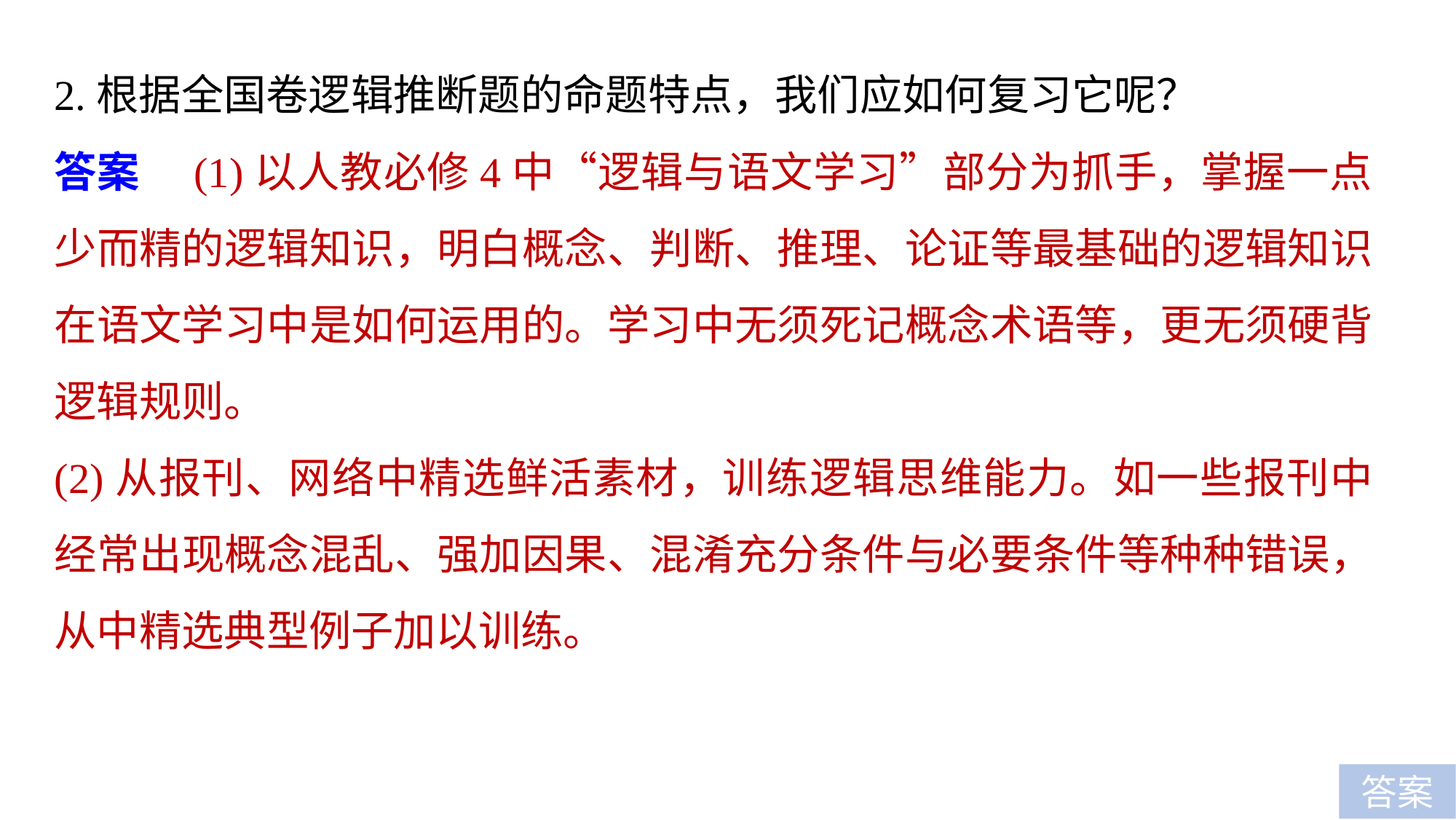

2.根据全国卷逻辑推断题的命题特点，我们应如何复习它呢？
答案　(1)以人教必修4中“逻辑与语文学习”部分为抓手，掌握一点少而精的逻辑知识，明白概念、判断、推理、论证等最基础的逻辑知识在语文学习中是如何运用的。学习中无须死记概念术语等，更无须硬背逻辑规则。
(2)从报刊、网络中精选鲜活素材，训练逻辑思维能力。如一些报刊中经常出现概念混乱、强加因果、混淆充分条件与必要条件等种种错误，从中精选典型例子加以训练。
答案